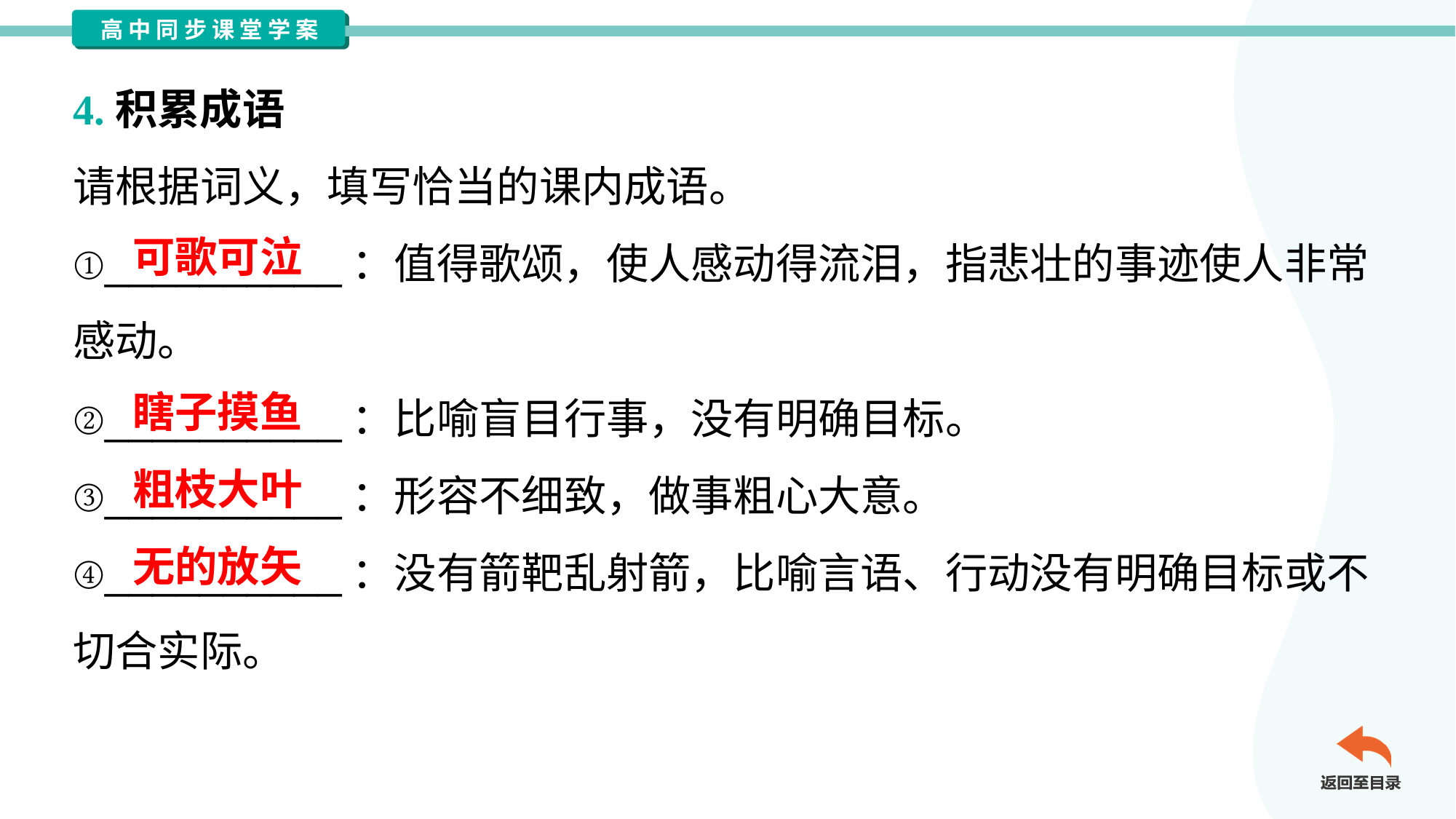

4.积累成语
请根据词义，填写恰当的课内成语。
①__________：值得歌颂，使人感动得流泪，指悲壮的事迹使人非常
感动。
②__________：比喻盲目行事，没有明确目标。
③__________：形容不细致，做事粗心大意。
④__________：没有箭靶乱射箭，比喻言语、行动没有明确目标或不
切合实际。

可歌可泣
瞎子摸鱼
粗枝大叶
无的放矢